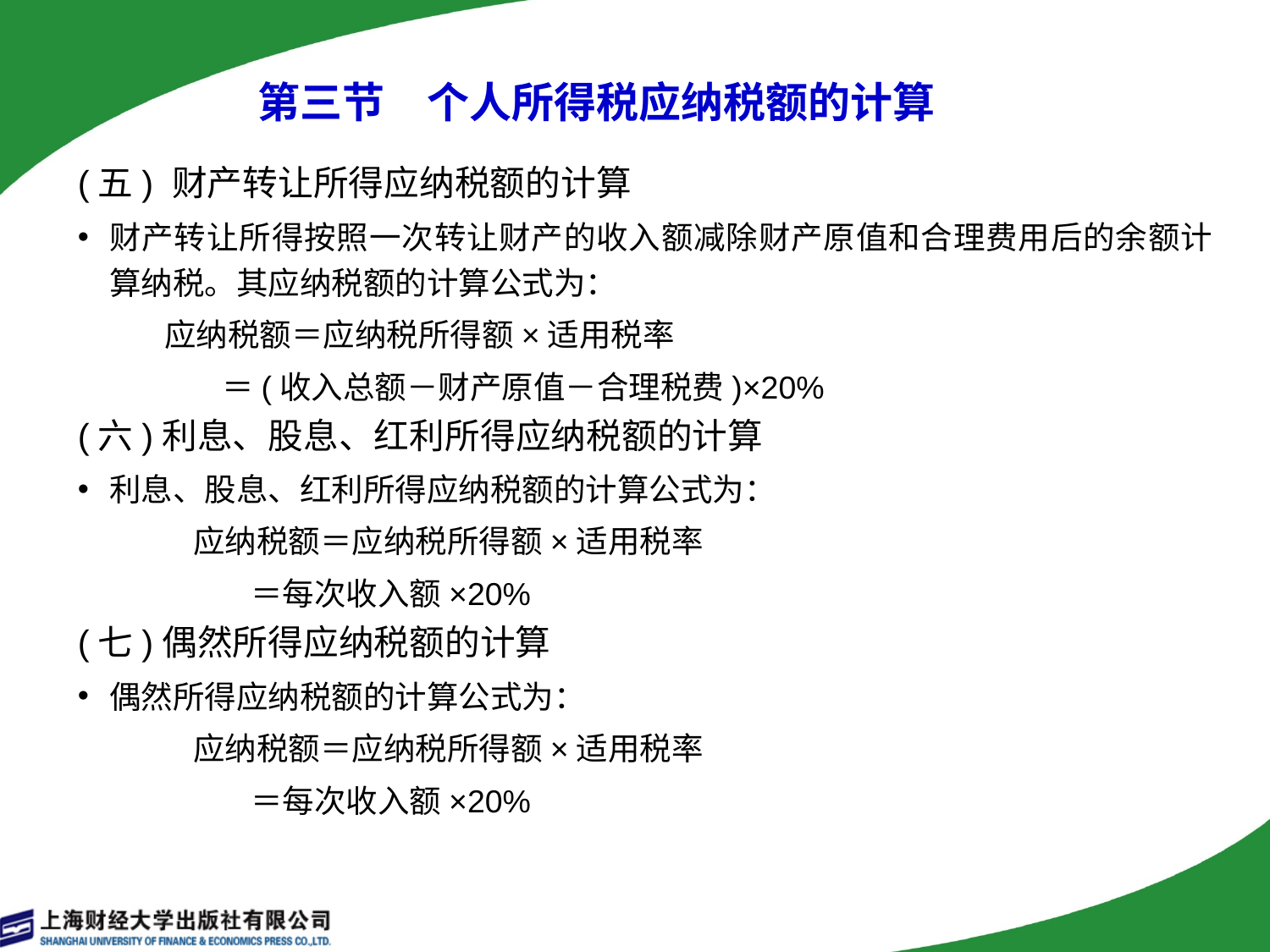

第三节　个人所得税应纳税额的计算
(五) 财产转让所得应纳税额的计算
财产转让所得按照一次转让财产的收入额减除财产原值和合理费用后的余额计算纳税。其应纳税额的计算公式为：
           应纳税额＝应纳税所得额×适用税率
                   ＝(收入总额－财产原值－合理税费)×20%
(六)利息、股息、红利所得应纳税额的计算
利息、股息、红利所得应纳税额的计算公式为：
               应纳税额＝应纳税所得额×适用税率
                       ＝每次收入额×20%
(七)偶然所得应纳税额的计算
偶然所得应纳税额的计算公式为：
               应纳税额＝应纳税所得额×适用税率
                       ＝每次收入额×20%